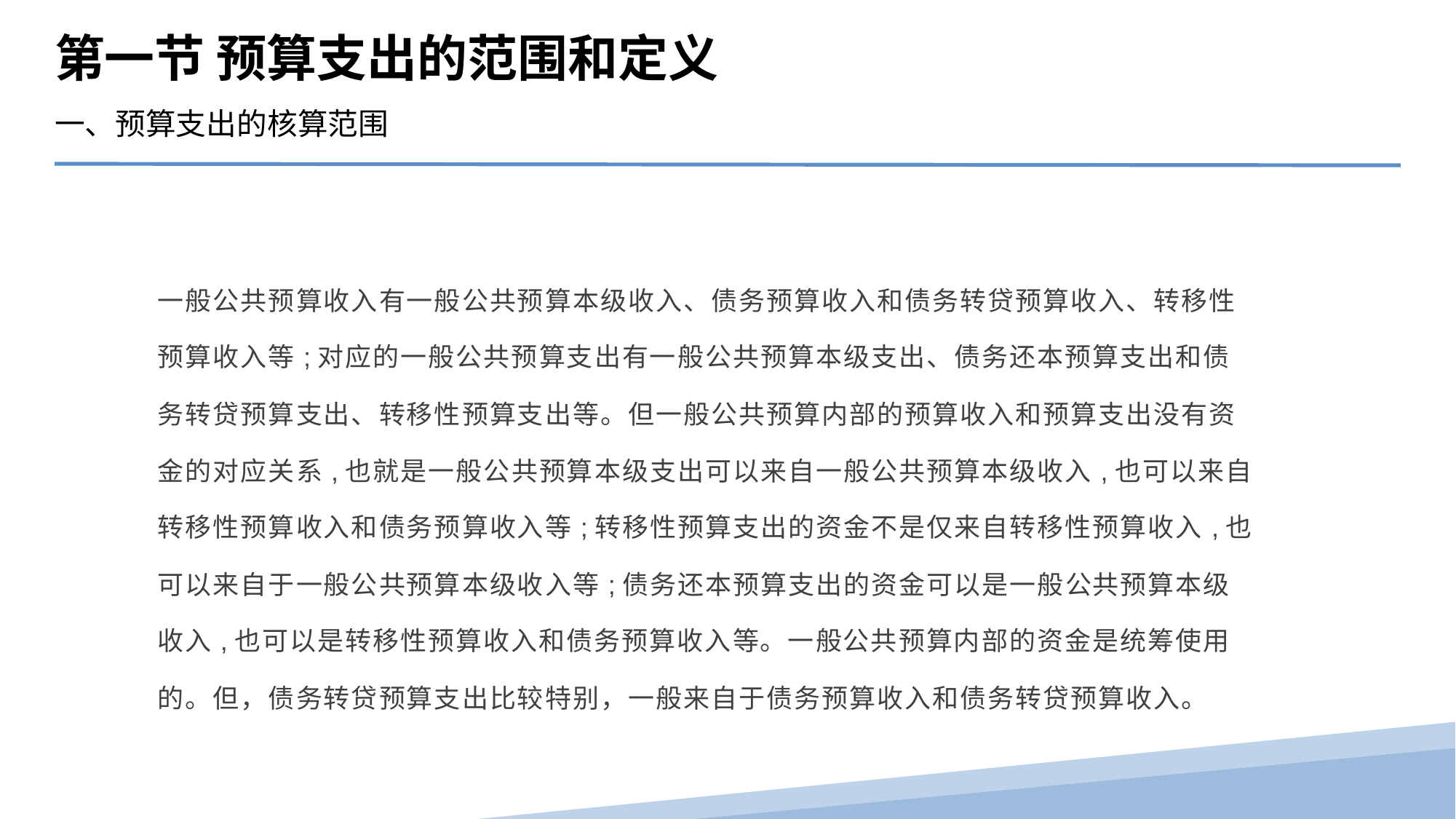

第一节 预算支出的范围和定义
一、预算支出的核算范围

一般公共预算收入有一般公共预算本级收入、债务预算收入和债务转贷预算收入、转移性预算收入等;对应的一般公共预算支出有一般公共预算本级支出、债务还本预算支出和债务转贷预算支出、转移性预算支出等。但一般公共预算内部的预算收入和预算支出没有资金的对应关系,也就是一般公共预算本级支出可以来自一般公共预算本级收入,也可以来自转移性预算收入和债务预算收入等;转移性预算支出的资金不是仅来自转移性预算收入,也可以来自于一般公共预算本级收入等;债务还本预算支出的资金可以是一般公共预算本级收入,也可以是转移性预算收入和债务预算收入等。一般公共预算内部的资金是统筹使用的。但，债务转贷预算支出比较特别，一般来自于债务预算收入和债务转贷预算收入。